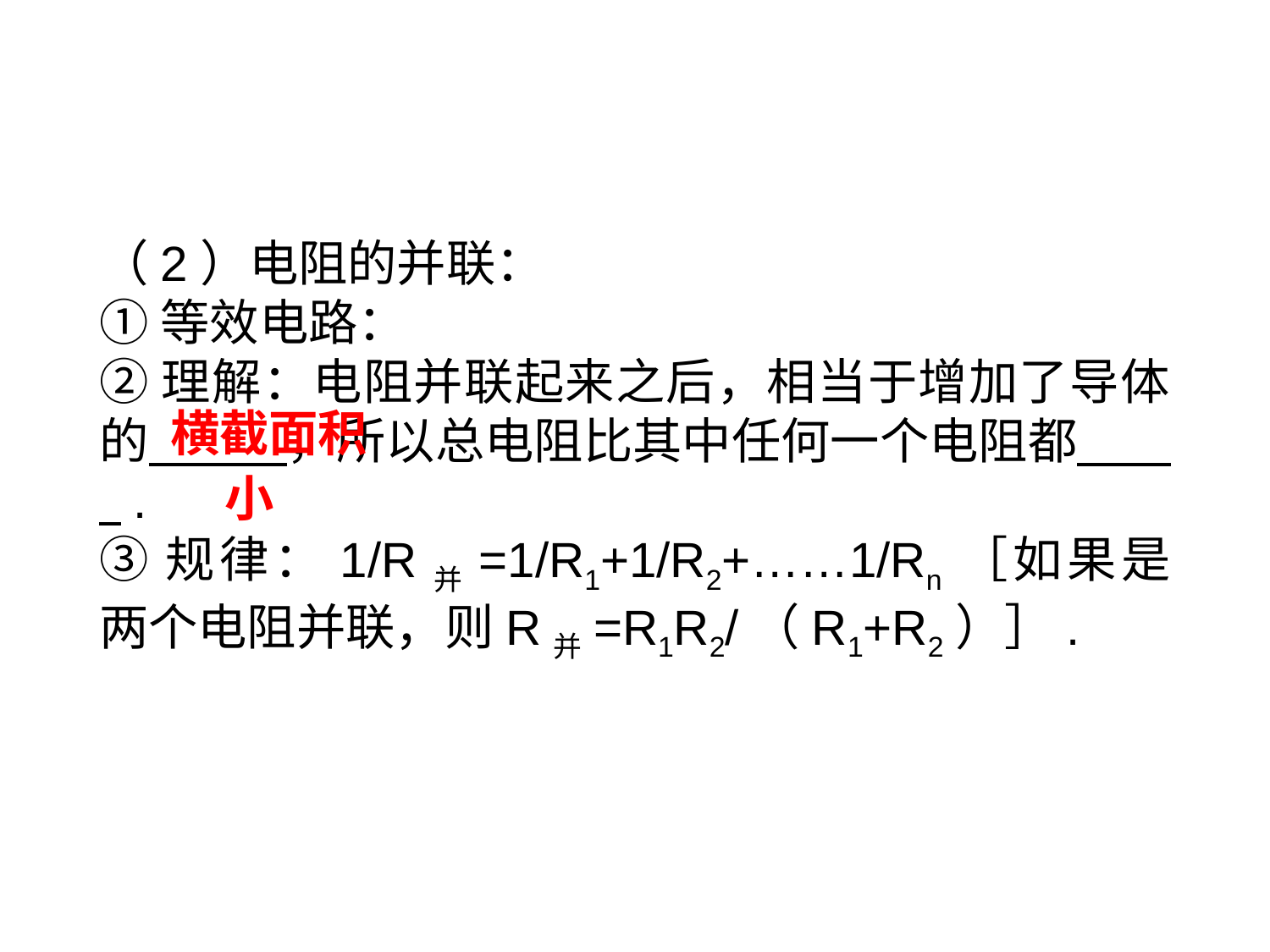

（2）电阻的并联：
①等效电路：
②理解：电阻并联起来之后，相当于增加了导体的　        ，所以总电阻比其中任何一个电阻都　       .
③规律：1/R并=1/R1+1/R2+……1/Rn［如果是两个电阻并联，则R并=R1R2/（R1+R2）］.

横截面积
小